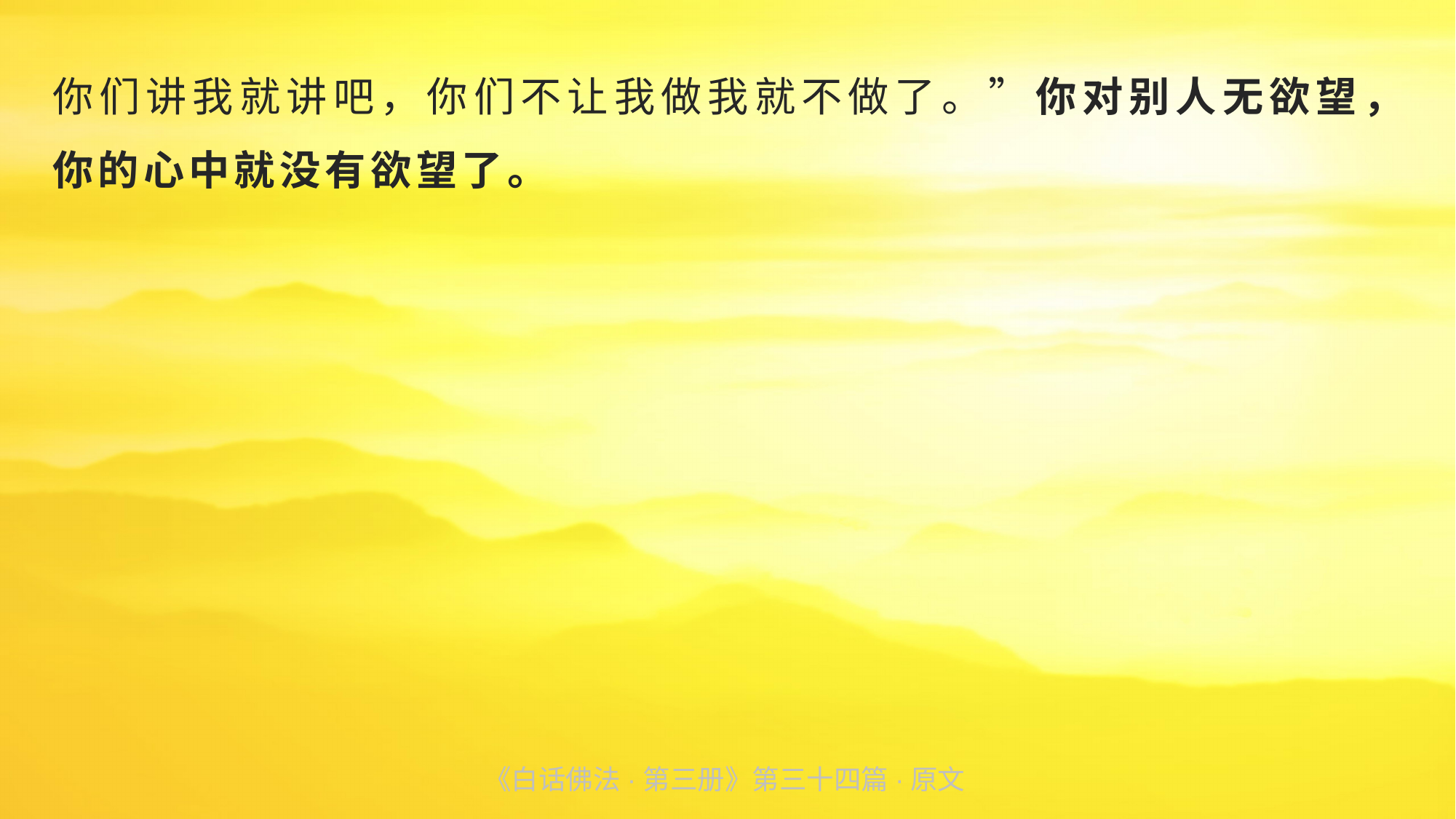

你们讲我就讲吧，你们不让我做我就不做了。”你对别人无欲望，你的心中就没有欲望了。
《白话佛法·第三册》第三十四篇·原文